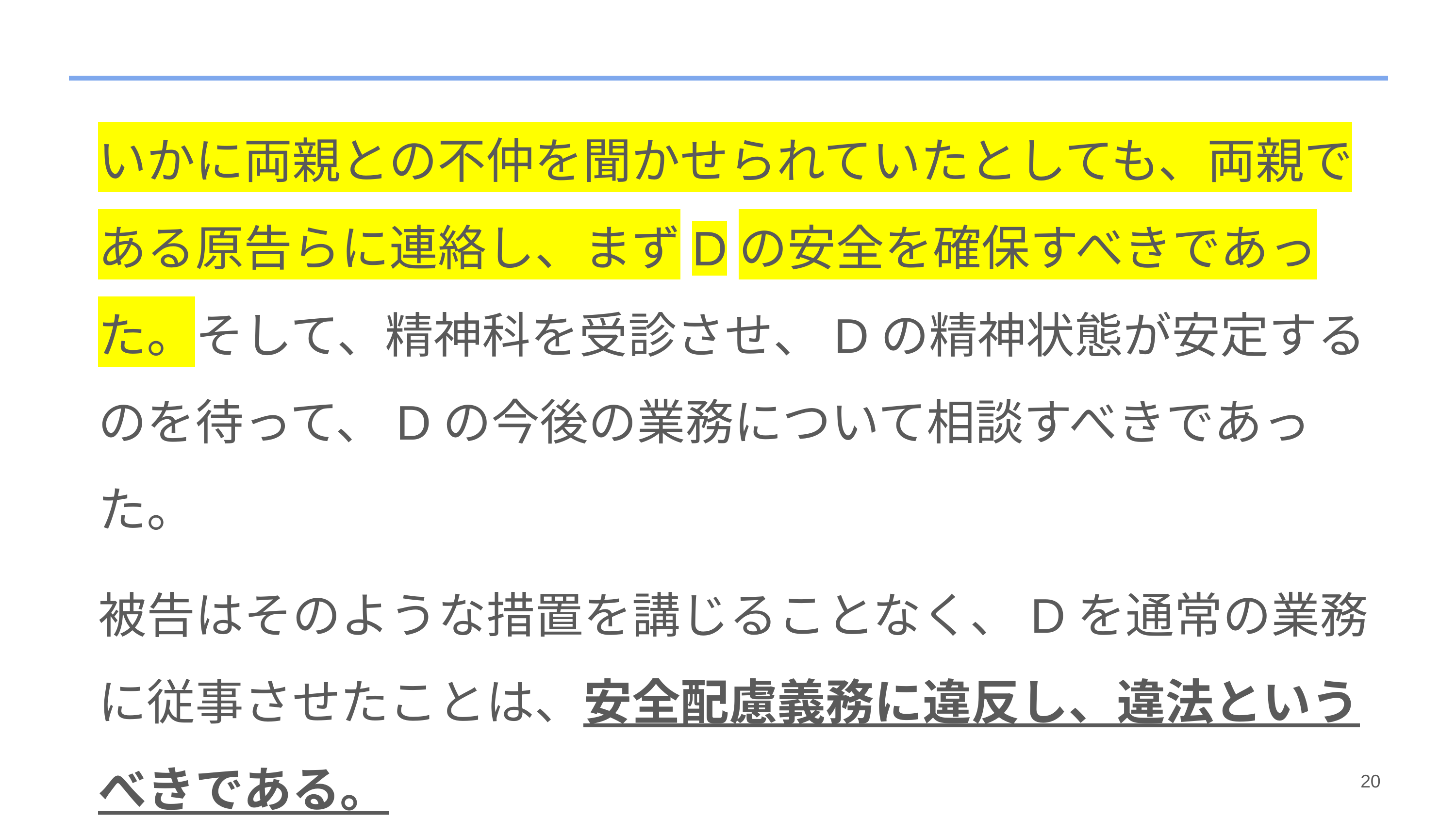

#
いかに両親との不仲を聞かせられていたとしても、両親である原告らに連絡し、まずDの安全を確保すべきであった。そして、精神科を受診させ、Dの精神状態が安定するのを待って、Dの今後の業務について相談すべきであった。
被告はそのような措置を講じることなく、Dを通常の業務に従事させたことは、安全配慮義務に違反し、違法というべきである。
20